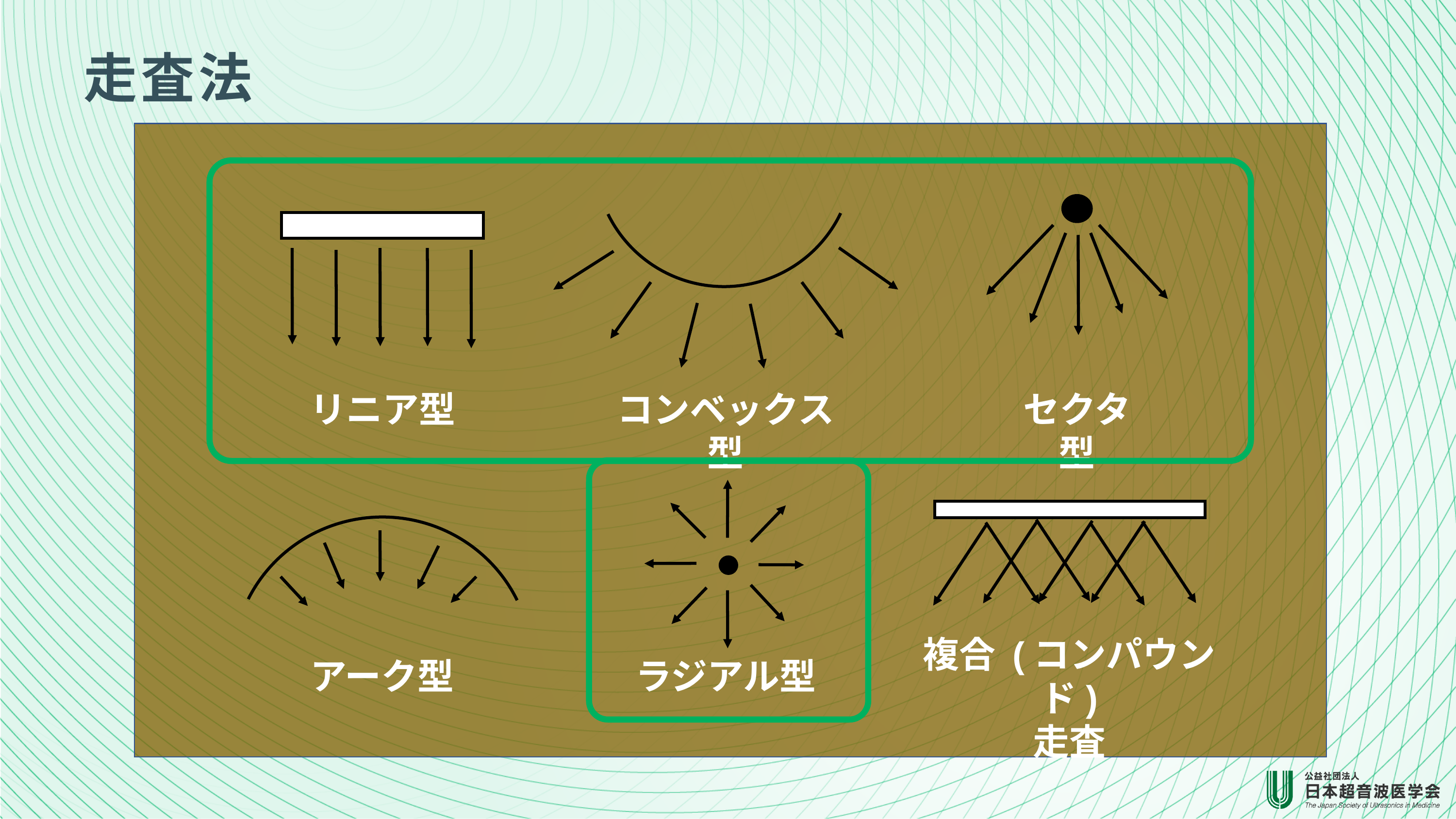

走査法

リニア型
コンベックス型
セクタ型

複合 (コンパウンド)
走査
アーク型
ラジアル型